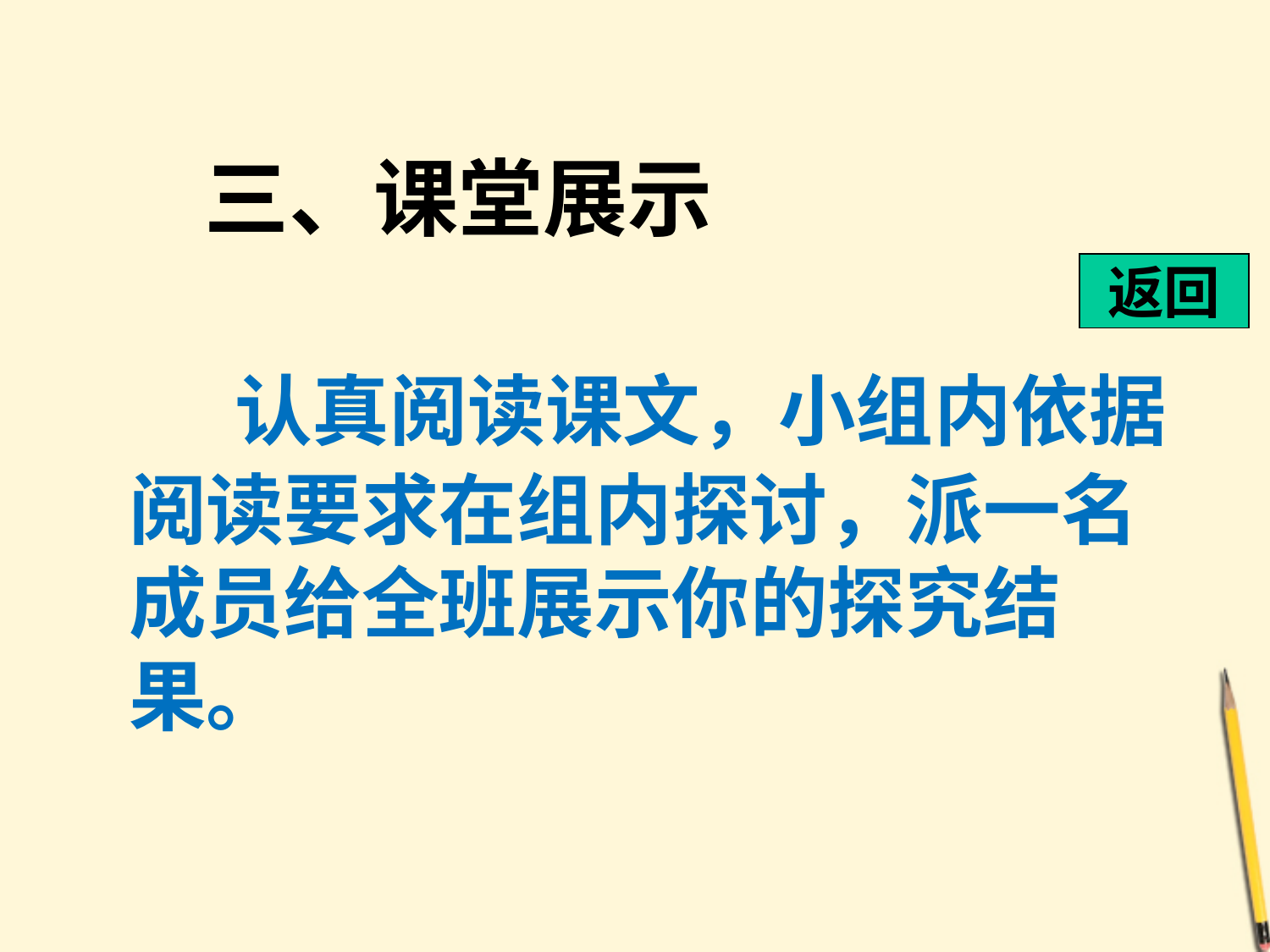

三、课堂展示
返回
　认真阅读课文，小组内依据阅读要求在组内探讨，派一名成员给全班展示你的探究结果。